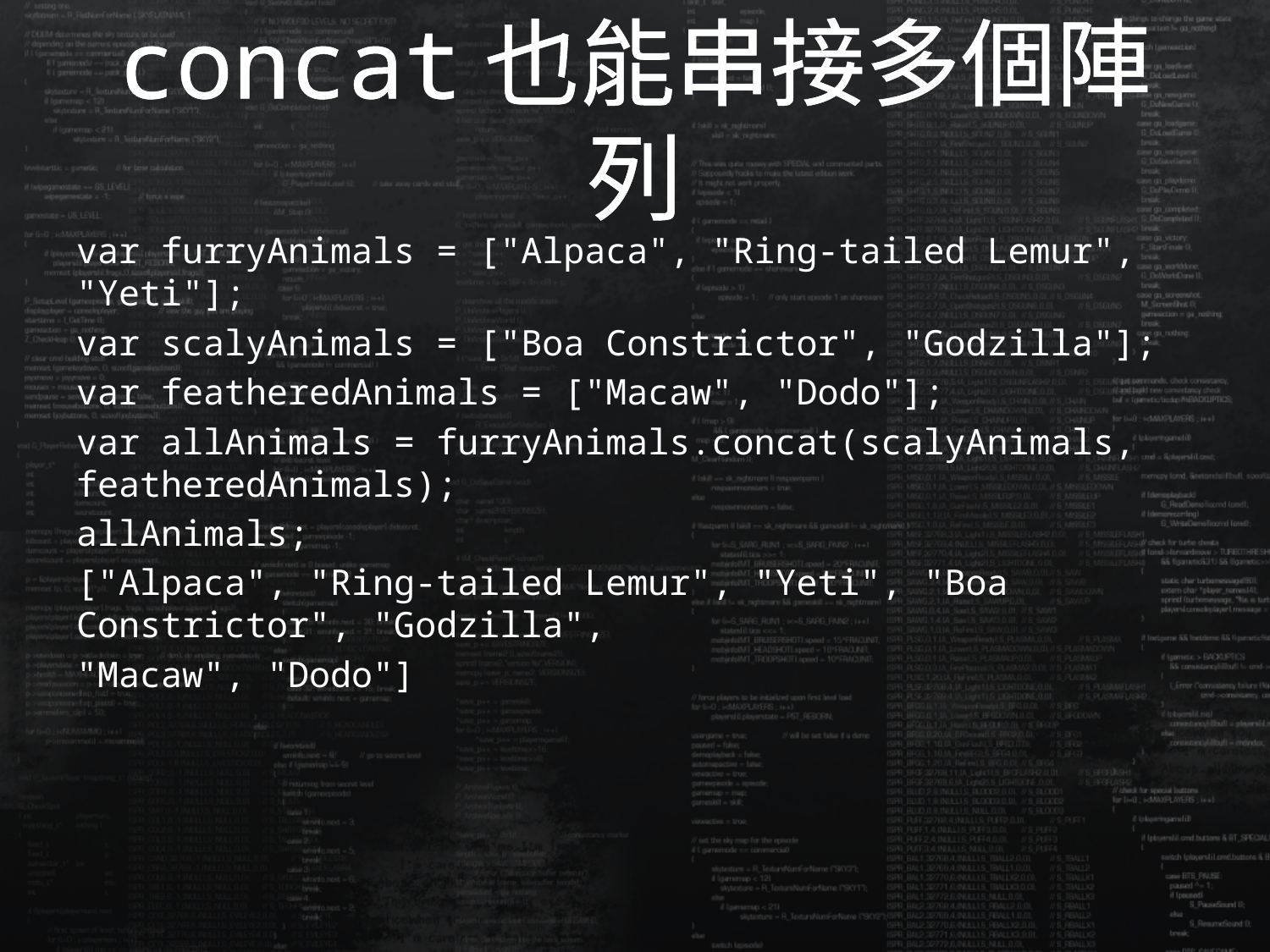

# concat也能串接多個陣列
var furryAnimals = ["Alpaca", "Ring-tailed Lemur", "Yeti"];
var scalyAnimals = ["Boa Constrictor", "Godzilla"];
var featheredAnimals = ["Macaw", "Dodo"];
var allAnimals = furryAnimals.concat(scalyAnimals, featheredAnimals);
allAnimals;
["Alpaca", "Ring-tailed Lemur", "Yeti", "Boa Constrictor", "Godzilla",
"Macaw", "Dodo"]